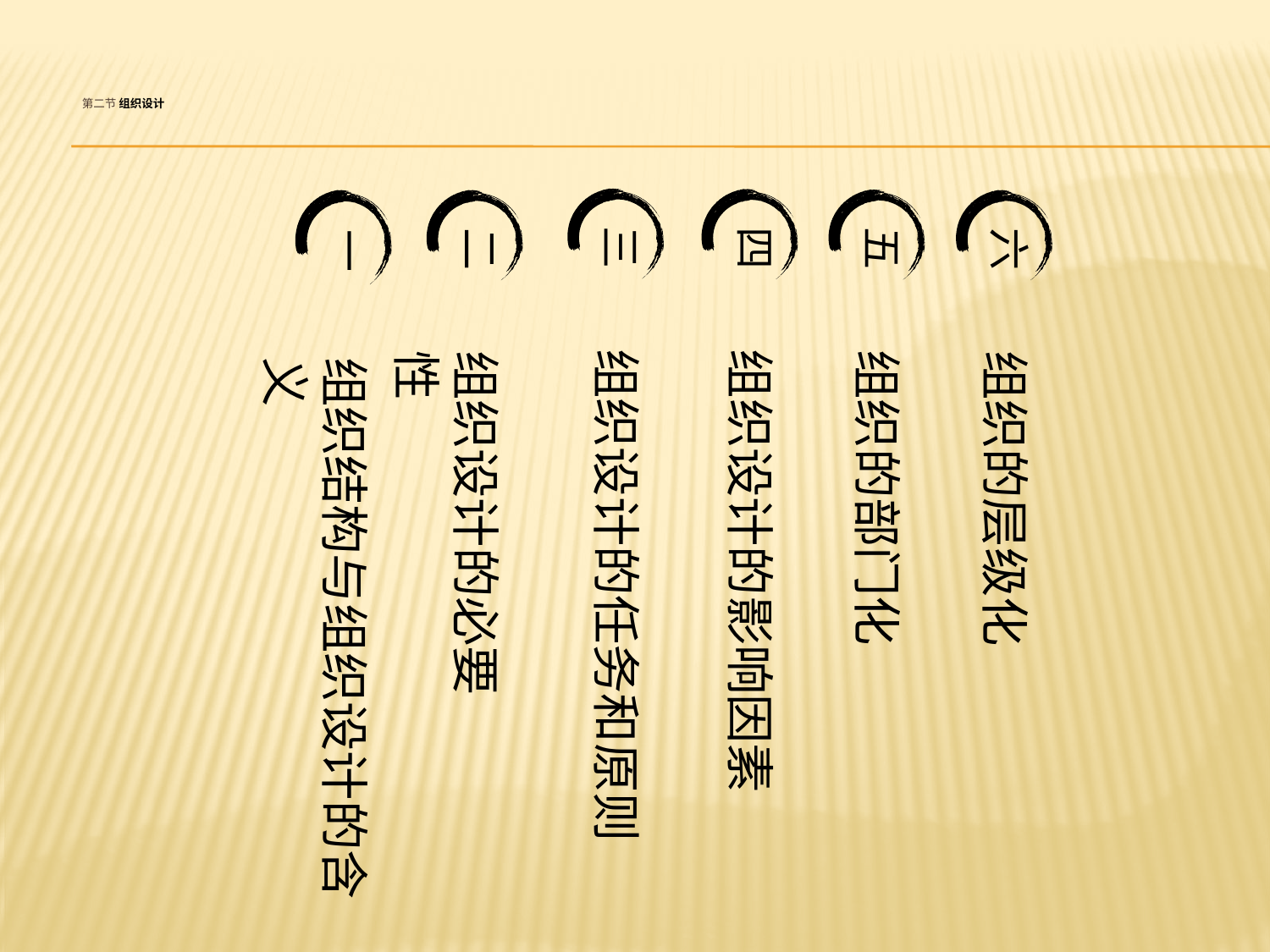

# 第二节 组织设计

三
组织设计的任务和原则

四
组织设计的影响因素

五
组织的部门化

一
组织结构与组织设计的含义

二
组织设计的必要性

六
组织的层级化